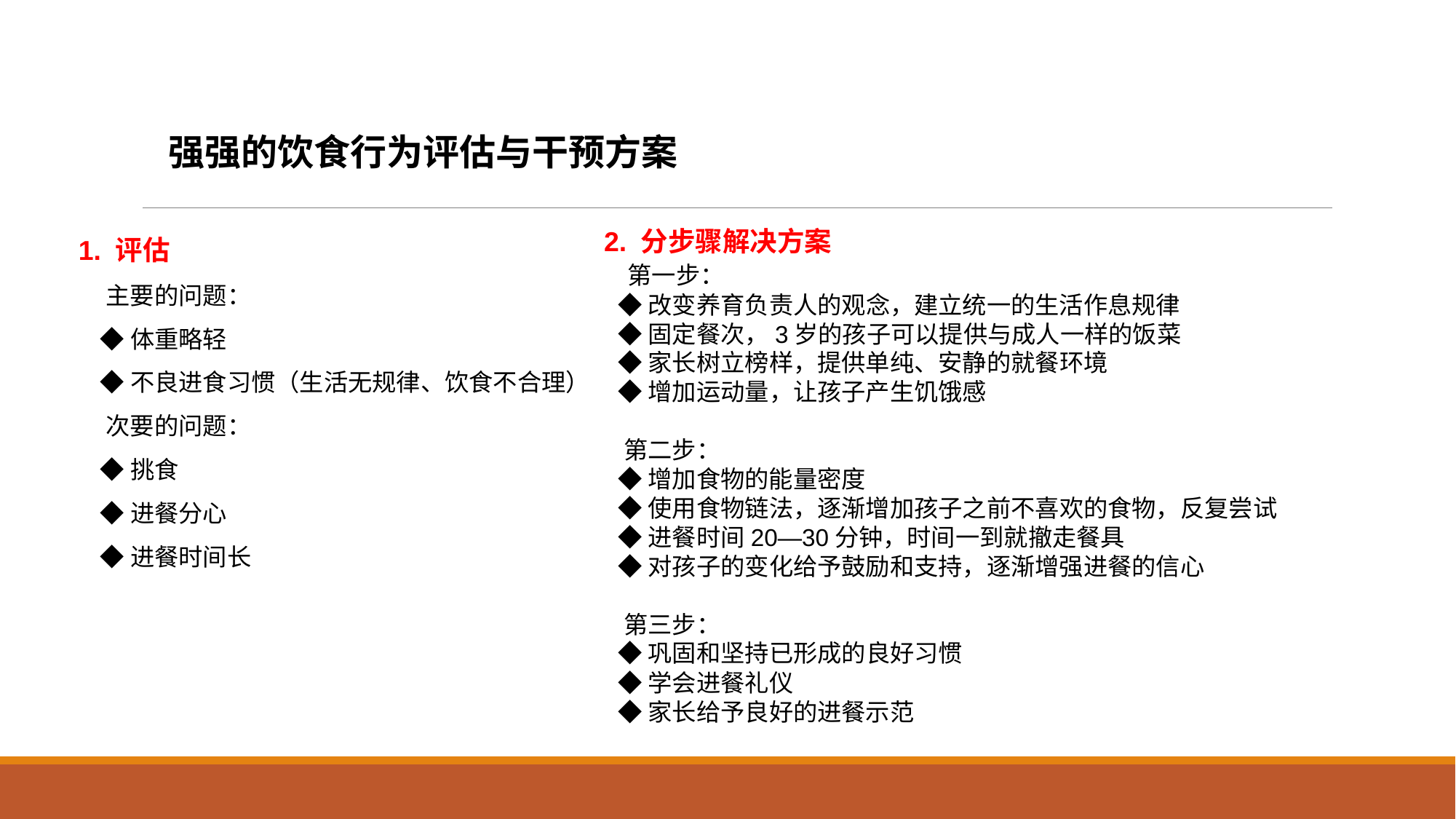

强强的饮食行为评估与干预方案
 2. 分步骤解决方案
    第一步：
    ◆改变养育负责人的观念，建立统一的生活作息规律
    ◆固定餐次，3岁的孩子可以提供与成人一样的饭菜
    ◆家长树立榜样，提供单纯、安静的就餐环境
    ◆增加运动量，让孩子产生饥饿感

    第二步：
    ◆增加食物的能量密度
    ◆使用食物链法，逐渐增加孩子之前不喜欢的食物，反复尝试
    ◆进餐时间20—30分钟，时间一到就撤走餐具
    ◆对孩子的变化给予鼓励和支持，逐渐增强进餐的信心

    第三步：
    ◆巩固和坚持已形成的良好习惯
    ◆学会进餐礼仪
    ◆家长给予良好的进餐示范
1. 评估
    主要的问题：
    ◆体重略轻
    ◆不良进食习惯（生活无规律、饮食不合理）
    次要的问题：
    ◆挑食
    ◆进餐分心
    ◆进餐时间长